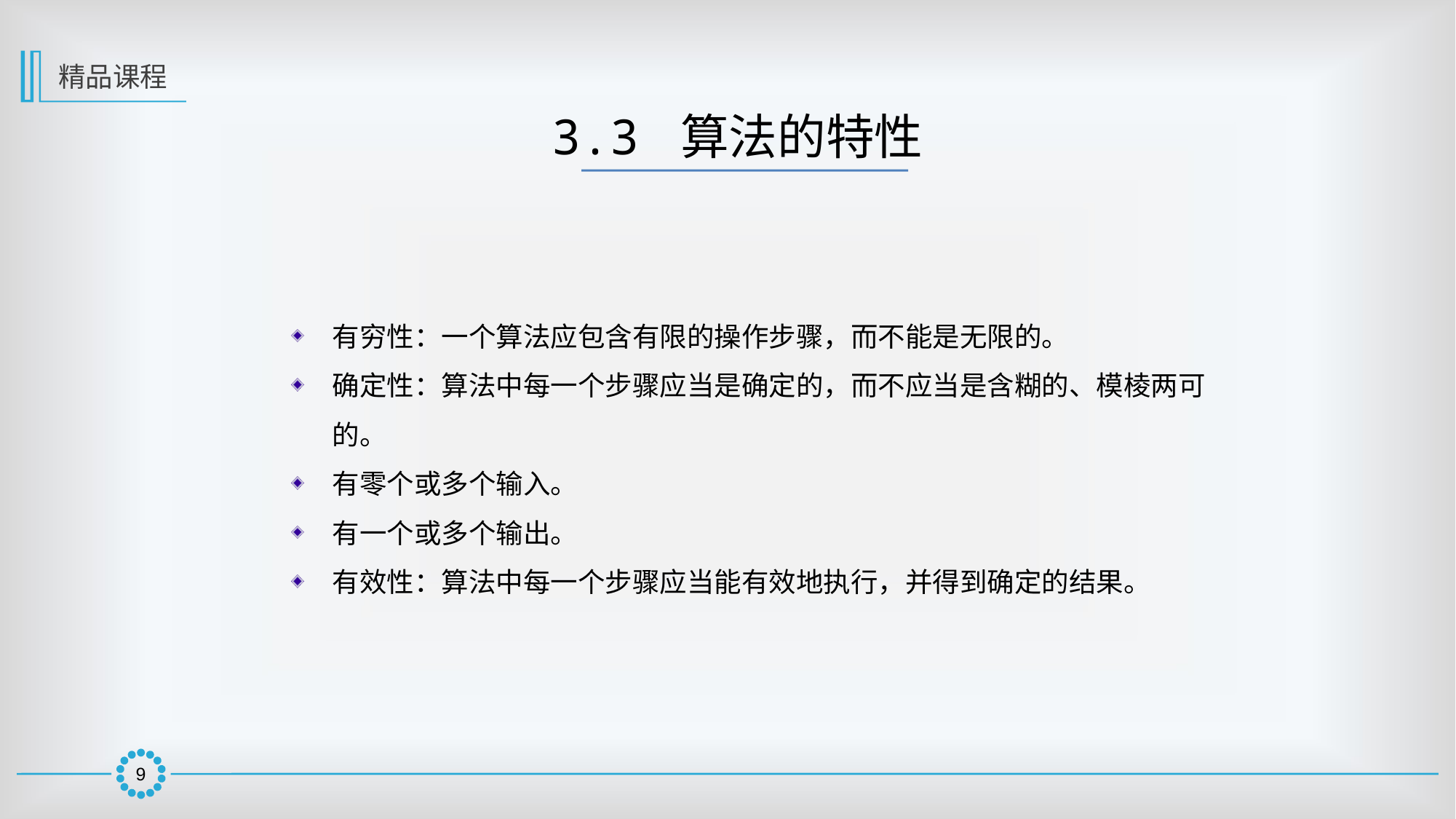

精品课程
3.3 算法的特性

有穷性：一个算法应包含有限的操作步骤，而不能是无限的。
确定性：算法中每一个步骤应当是确定的，而不应当是含糊的、模棱两可的。
有零个或多个输入。
有一个或多个输出。
有效性：算法中每一个步骤应当能有效地执行，并得到确定的结果。

9